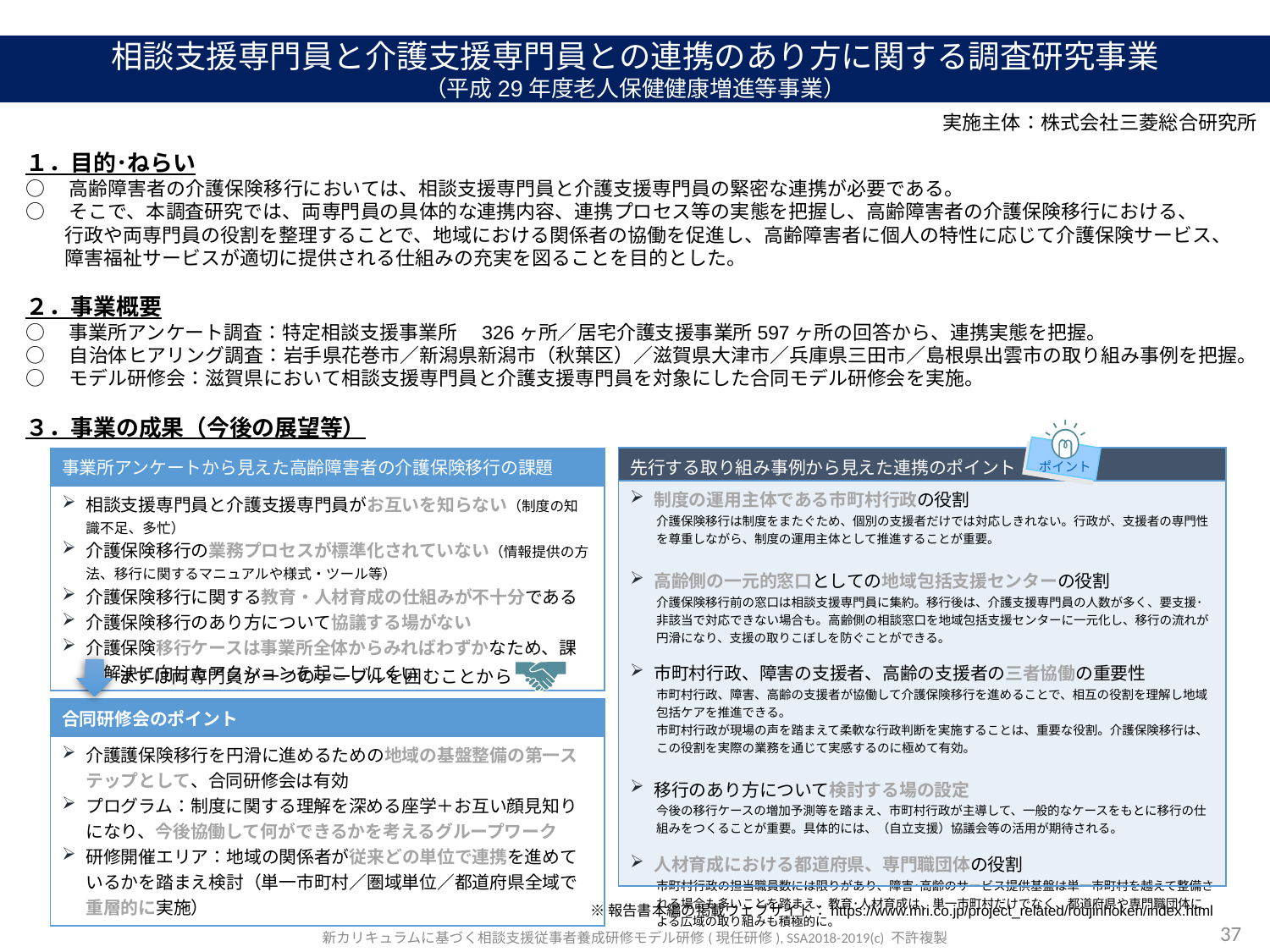

相談支援専門員と介護支援専門員との連携のあり方に関する調査研究事業
（平成29年度老人保健健康増進等事業）
実施主体：株式会社三菱総合研究所
１．目的･ねらい
○　高齢障害者の介護保険移行においては、相談支援専門員と介護支援専門員の緊密な連携が必要である。
○　そこで、本調査研究では、両専門員の具体的な連携内容、連携プロセス等の実態を把握し、高齢障害者の介護保険移行における、
　　行政や両専門員の役割を整理することで、地域における関係者の協働を促進し、高齢障害者に個人の特性に応じて介護保険サービス、
　　障害福祉サービスが適切に提供される仕組みの充実を図ることを目的とした。

２．事業概要
○　事業所アンケート調査：特定相談支援事業所　326ヶ所／居宅介護支援事業所597ヶ所の回答から、連携実態を把握。
○　自治体ヒアリング調査：岩手県花巻市／新潟県新潟市（秋葉区）／滋賀県大津市／兵庫県三田市／島根県出雲市の取り組み事例を把握。
○　モデル研修会：滋賀県において相談支援専門員と介護支援専門員を対象にした合同モデル研修会を実施。

３．事業の成果（今後の展望等）

ポイント

| 先行する取り組み事例から見えた連携のポイント |
| --- |
| 制度の運用主体である市町村行政の役割 介護保険移行は制度をまたぐため、個別の支援者だけでは対応しきれない。行政が、支援者の専門性を尊重しながら、制度の運用主体として推進することが重要。 高齢側の一元的窓口としての地域包括支援センターの役割 介護保険移行前の窓口は相談支援専門員に集約。移行後は、介護支援専門員の人数が多く、要支援･非該当で対応できない場合も。高齢側の相談窓口を地域包括支援センターに一元化し、移行の流れが円滑になり、支援の取りこぼしを防ぐことができる。 市町村行政、障害の支援者、高齢の支援者の三者協働の重要性 市町村行政、障害、高齢の支援者が協働して介護保険移行を進めることで、相互の役割を理解し地域包括ケアを推進できる。 市町村行政が現場の声を踏まえて柔軟な行政判断を実施することは、重要な役割。介護保険移行は、この役割を実際の業務を通じて実感するのに極めて有効。 移行のあり方について検討する場の設定 今後の移行ケースの増加予測等を踏まえ、市町村行政が主導して、一般的なケースをもとに移行の仕組みをつくることが重要。具体的には、（自立支援）協議会等の活用が期待される。 人材育成における都道府県、専門職団体の役割 市町村行政の担当職員数には限りがあり、障害･高齢のサービス提供基盤は単一市町村を越えて整備される場合も多いことを踏まえ、教育･人材育成は、単一市町村だけでなく、都道府県や専門職団体による広域の取り組みも積極的に。 |
| 事業所アンケートから見えた高齢障害者の介護保険移行の課題 |
| --- |
| 相談支援専門員と介護支援専門員がお互いを知らない（制度の知識不足、多忙） 介護保険移行の業務プロセスが標準化されていない（情報提供の方法、移行に関するマニュアルや様式・ツール等） 介護保険移行に関する教育・人材育成の仕組みが不十分である 介護保険移行のあり方について協議する場がない 介護保険移行ケースは事業所全体からみればわずかなため、課題解決に向けたアクションを起こしにくい |

まずは両専門員が一つのテーブルを囲むことから

| 合同研修会のポイント |
| --- |
| 介護護保険移行を円滑に進めるための地域の基盤整備の第一ステップとして、合同研修会は有効 プログラム：制度に関する理解を深める座学＋お互い顔見知りになり、今後協働して何ができるかを考えるグループワーク 研修開催エリア：地域の関係者が従来どの単位で連携を進めているかを踏まえ検討（単一市町村／圏域単位／都道府県全域で重層的に実施） |
※報告書本編の掲載ウェブサイト：https://www.mri.co.jp/project_related/roujinhoken/index.html
37
新カリキュラムに基づく相談支援従事者養成研修モデル研修(現任研修), SSA2018-2019(c) 不許複製